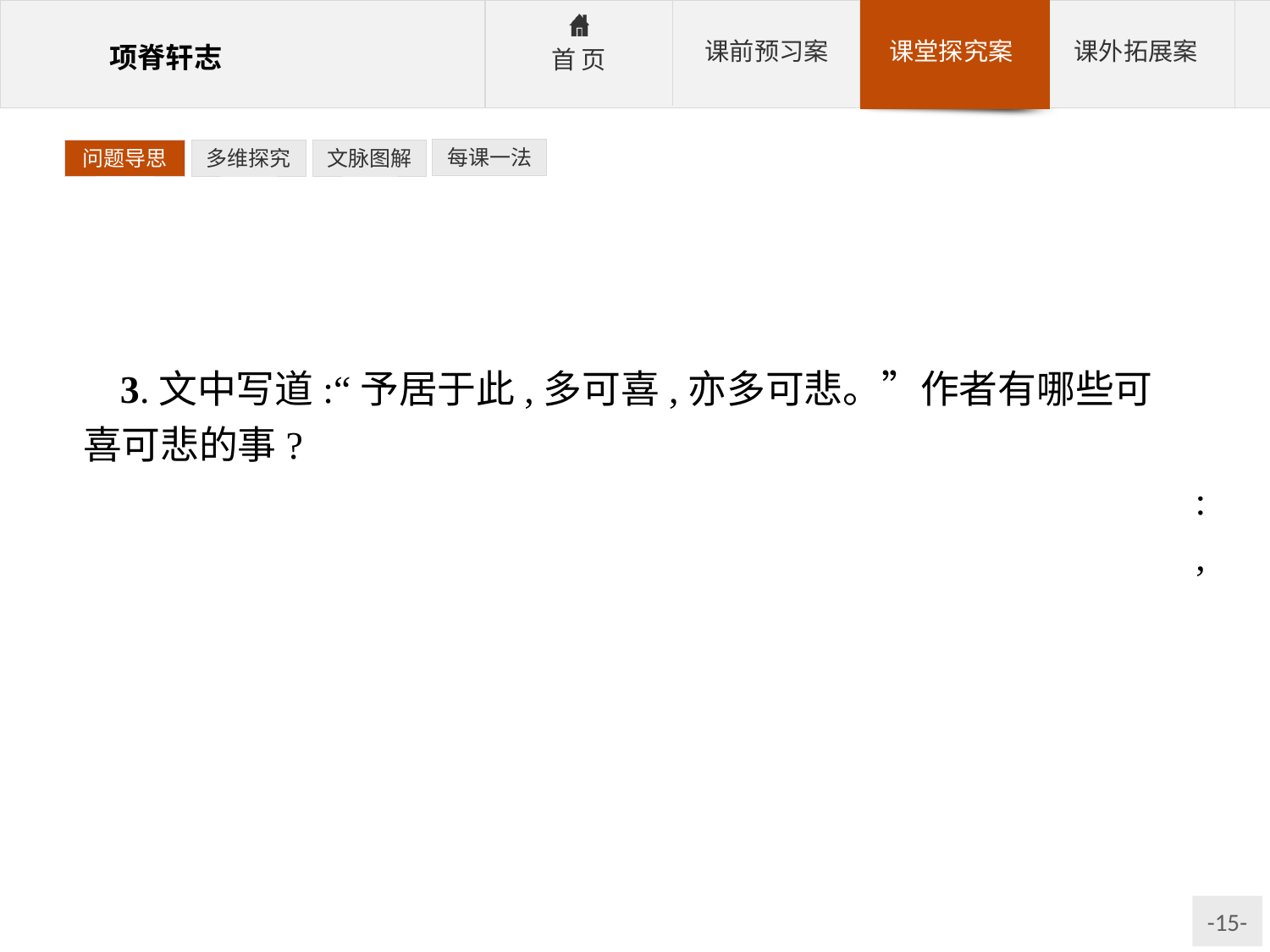

每课一法
问题导思
多维探究
文脉图解
3.文中写道:“予居于此,多可喜,亦多可悲。”作者有哪些可喜可悲的事?
参考答案:多可喜:修葺后的项脊轩内外的景、物、事。多可悲:一是叔伯父分家,大家庭零落衰败;二是老乳母的深情回忆和指点,勾起对先母的追念;三是回忆母亲和祖母的往事。